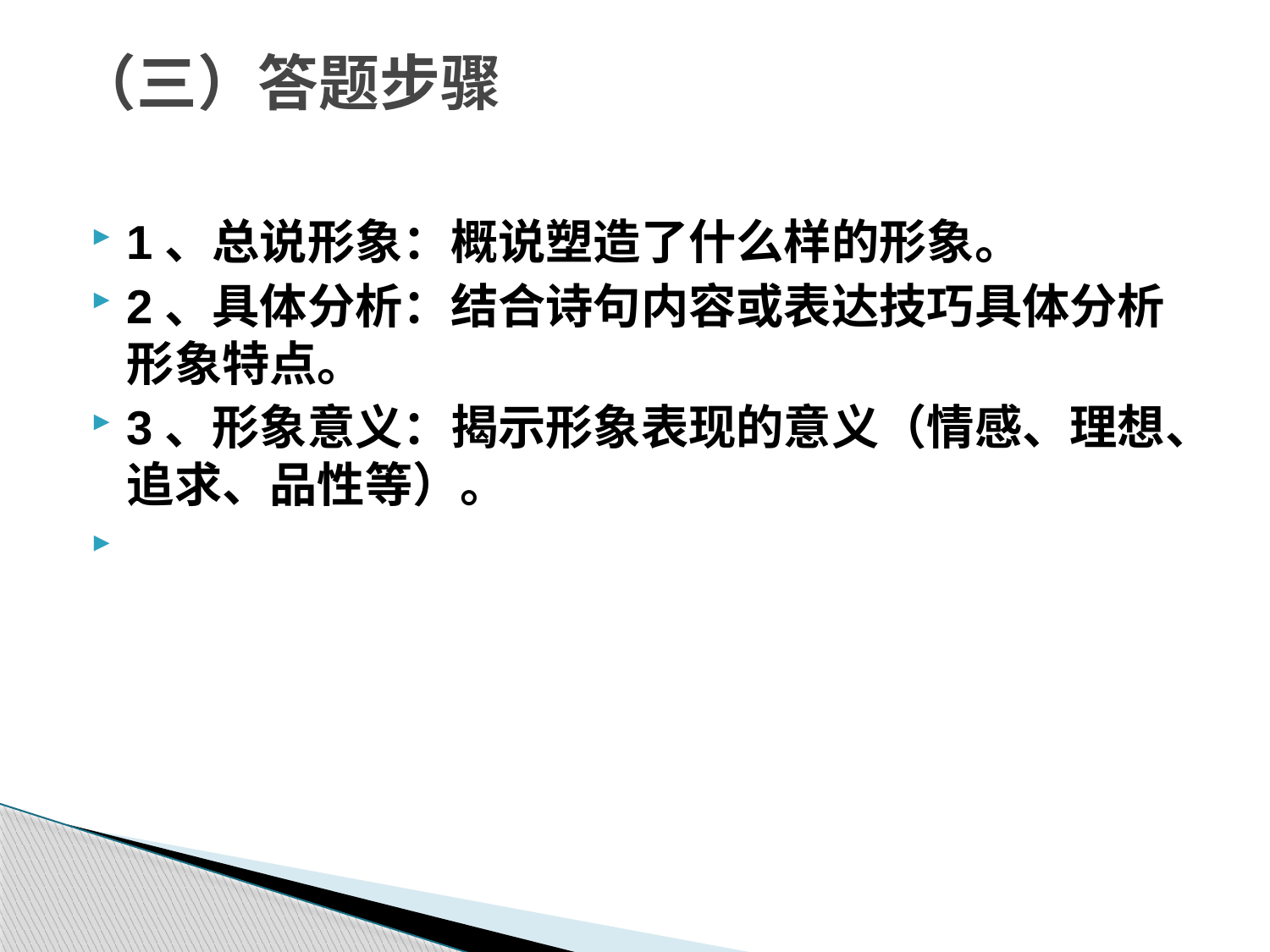

# （三）答题步骤
1、总说形象：概说塑造了什么样的形象。
2、具体分析：结合诗句内容或表达技巧具体分析形象特点。
3、形象意义：揭示形象表现的意义（情感、理想、追求、品性等）。